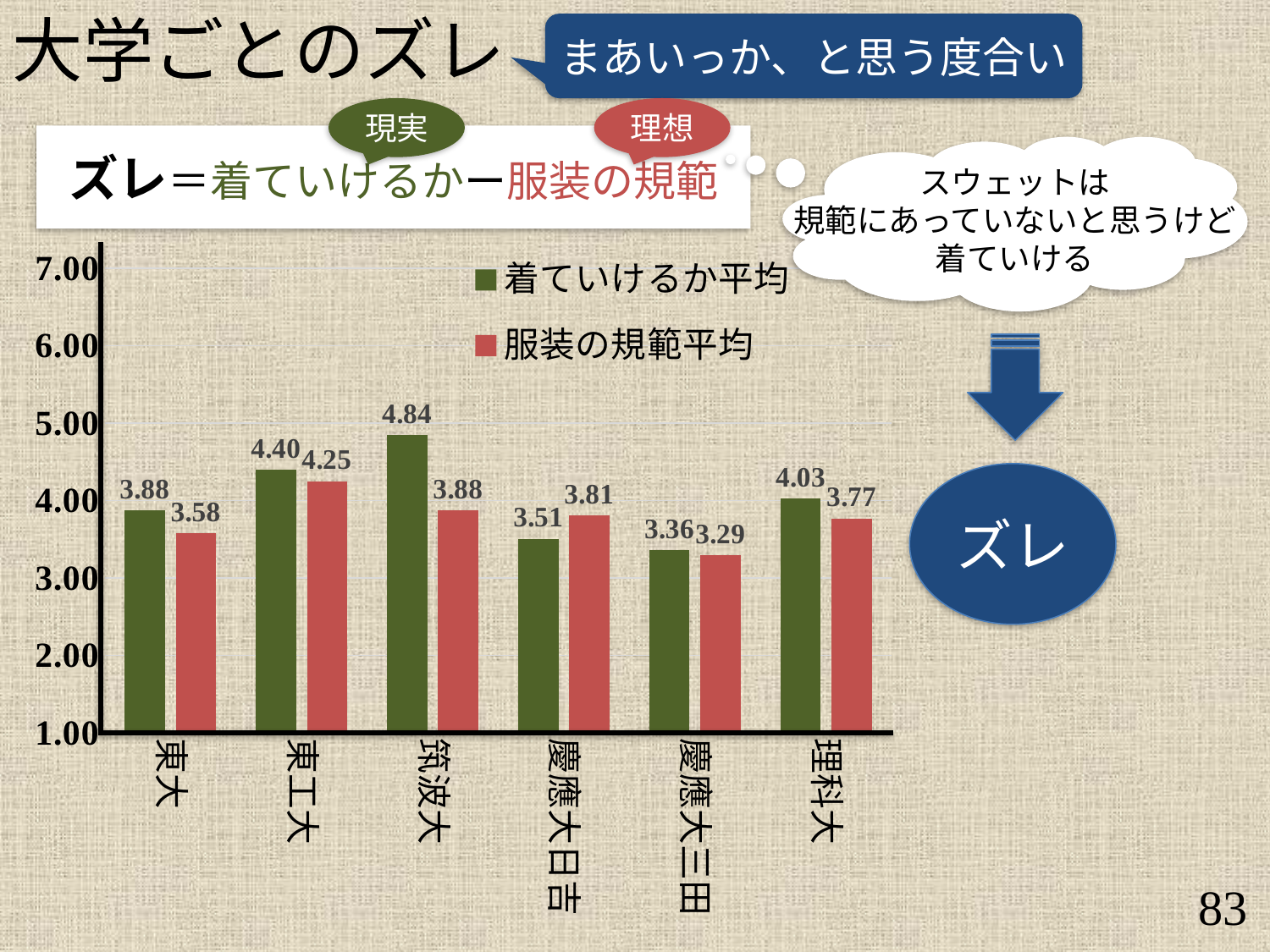

大学ごとのズレ
まあいっか、と思う度合い
現実
理想
ズレ＝着ていけるかー服装の規範
スウェットは
規範にあっていないと思うけど
着ていける

### Chart

| Category | 着ていけるか平均 | 服装の規範平均 |
|---|---|---|
| 東大 | 3.8756 | 3.5780000000000003 |
| 東工大 | 4.400399999999999 | 4.2501999999999995 |
| 筑波大 | 4.8438 | 3.878399999999999 |
| 慶應大日吉 | 3.5084000000000004 | 3.8085999999999998 |
| 慶應大三田 | 3.3590000000000004 | 3.2939999999999996 |
| 理科大 | 4.0316 | 3.7706000000000004 |
ズレ
83